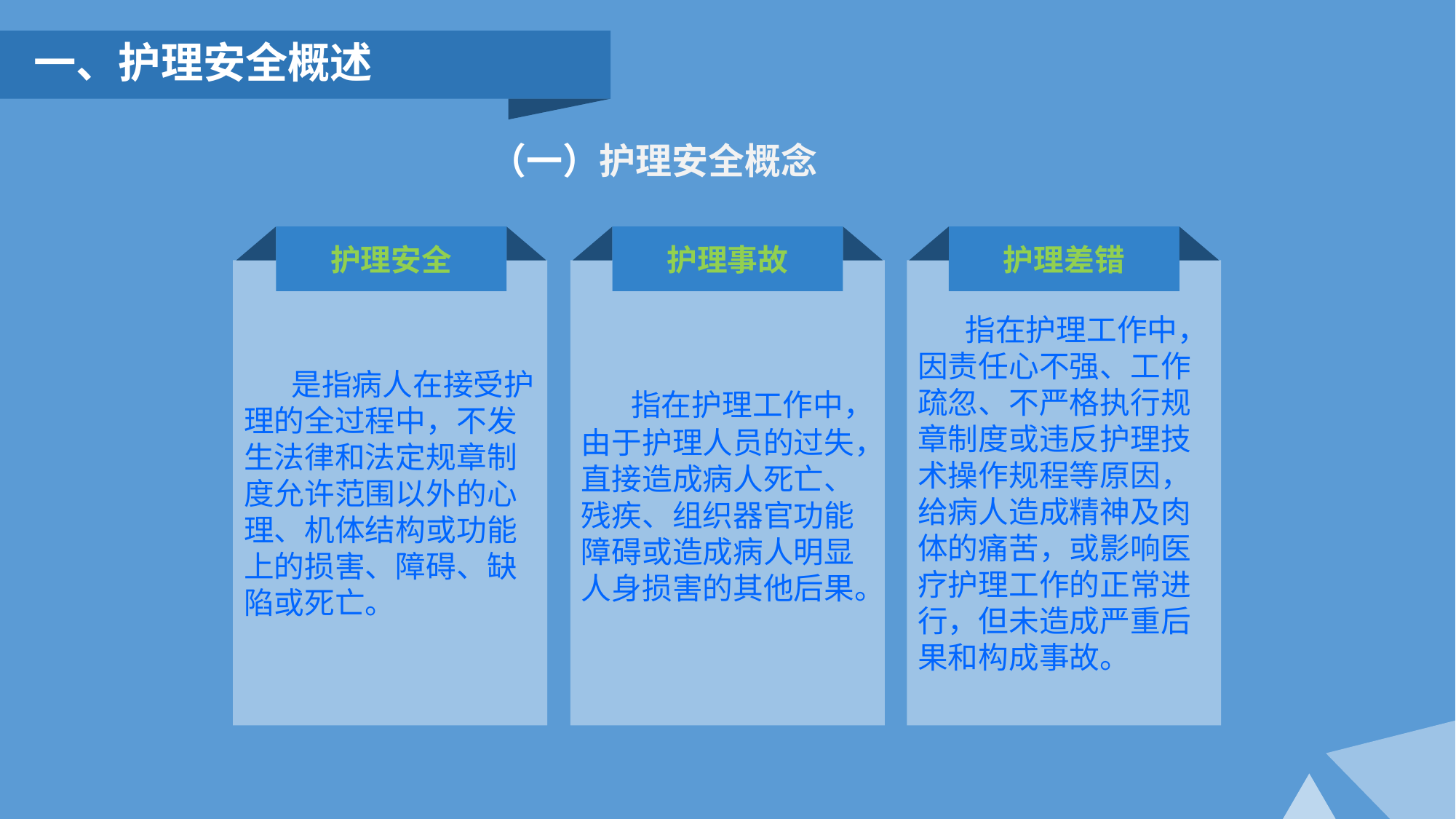

一、护理安全概述

（一）护理安全概念

护理安全

护理事故

护理差错

      是指病人在接受护理的全过程中，不发生法律和法定规章制度允许范围以外的心理、机体结构或功能上的损害、障碍、缺陷或死亡。
     指在护理工作中，由于护理人员的过失，直接造成病人死亡、残疾、组织器官功能障碍或造成病人明显人身损害的其他后果。
      指在护理工作中，因责任心不强、工作疏忽、不严格执行规章制度或违反护理技术操作规程等原因，给病人造成精神及肉体的痛苦，或影响医疗护理工作的正常进行，但未造成严重后果和构成事故。